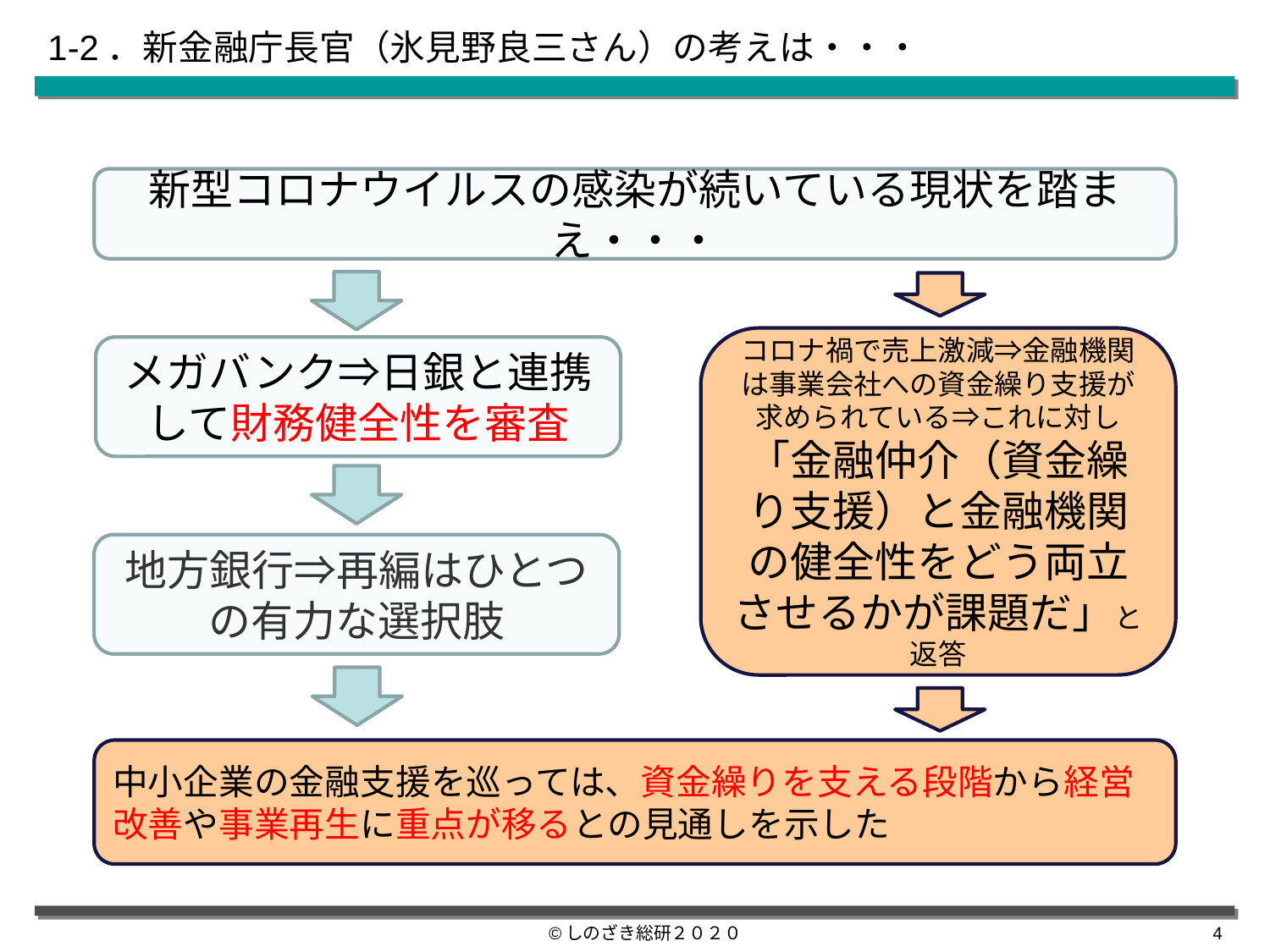

# 1-2．新金融庁長官（氷見野良三さん）の考えは・・・
新型コロナウイルスの感染が続いている現状を踏まえ・・・

コロナ禍で売上激減⇒金融機関は事業会社への資金繰り支援が求められている⇒これに対し「金融仲介（資金繰り支援）と金融機関の健全性をどう両立させるかが課題だ」と返答
メガバンク⇒日銀と連携して財務健全性を審査

地方銀行⇒再編はひとつの有力な選択肢

中小企業の金融支援を巡っては、資金繰りを支える段階から経営改善や事業再生に重点が移るとの見通しを示した
©しのざき総研２０２０
4